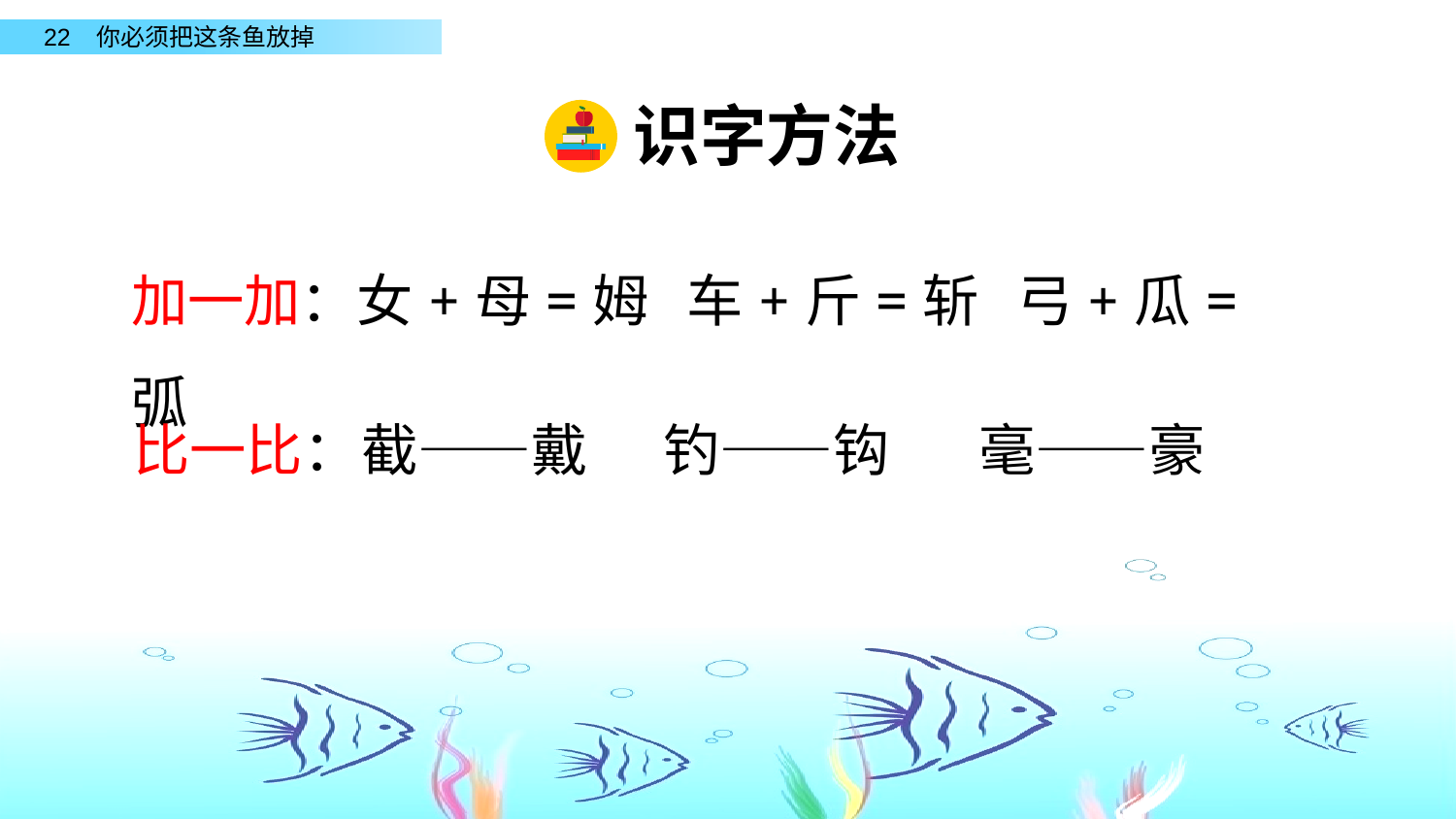

识字方法

加一加：女+母=姆   车+斤=斩   弓+瓜=弧
比一比：
钓——钩
毫——豪
截——戴